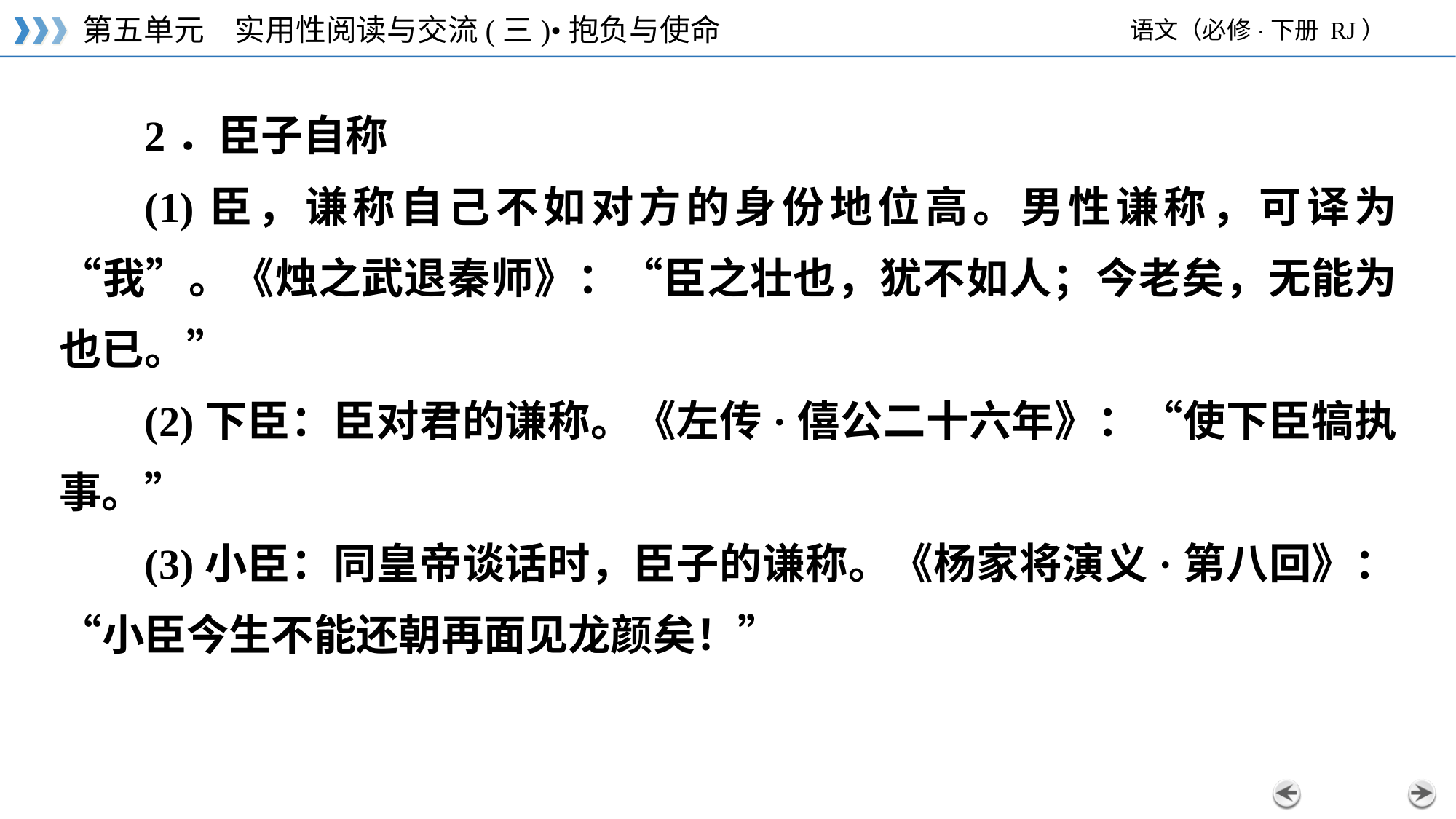

2．臣子自称
(1)臣，谦称自己不如对方的身份地位高。男性谦称，可译为“我”。《烛之武退秦师》：“臣之壮也，犹不如人；今老矣，无能为也已。”
(2)下臣：臣对君的谦称。《左传·僖公二十六年》：“使下臣犒执事。”
(3)小臣：同皇帝谈话时，臣子的谦称。《杨家将演义·第八回》：“小臣今生不能还朝再面见龙颜矣！”